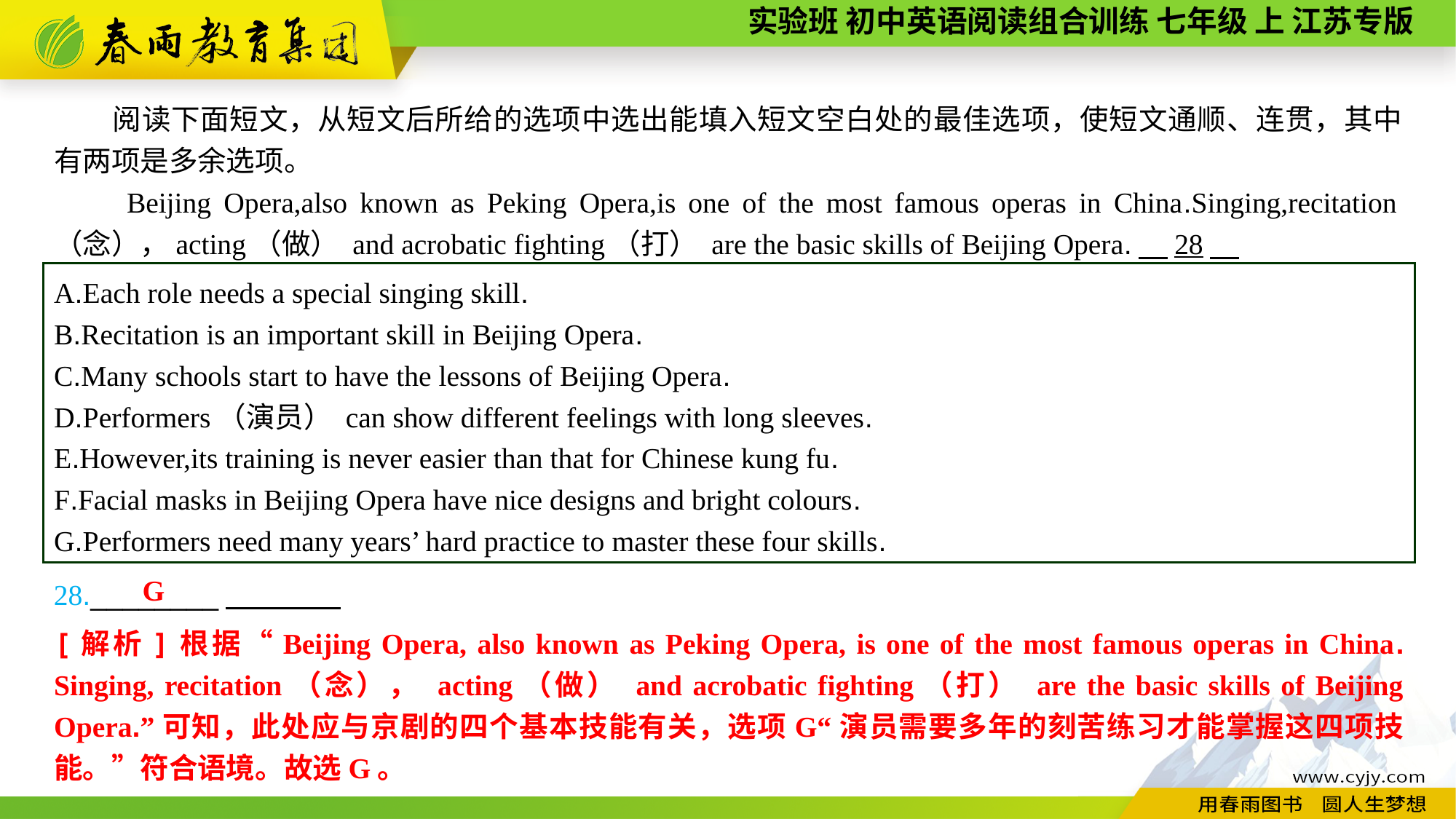

阅读下面短文，从短文后所给的选项中选出能填入短文空白处的最佳选项，使短文通顺、连贯，其中有两项是多余选项。
Beijing Opera,also known as Peking Opera,is one of the most famous operas in China.Singing,recitation（念），acting（做） and acrobatic fighting（打） are the basic skills of Beijing Opera.　28
A.Each role needs a special singing skill.
B.Recitation is an important skill in Beijing Opera.
C.Many schools start to have the lessons of Beijing Opera.
D.Performers（演员） can show different feelings with long sleeves.
E.However,its training is never easier than that for Chinese kung fu.
F.Facial masks in Beijing Opera have nice designs and bright colours.
G.Performers need many years’ hard practice to master these four skills.

28.________
G
[解析]根据“Beijing Opera, also known as Peking Opera, is one of the most famous operas in China. Singing, recitation（念）， acting（做） and acrobatic fighting（打） are the basic skills of Beijing Opera.”可知，此处应与京剧的四个基本技能有关，选项G“演员需要多年的刻苦练习才能掌握这四项技能。”符合语境。故选G。